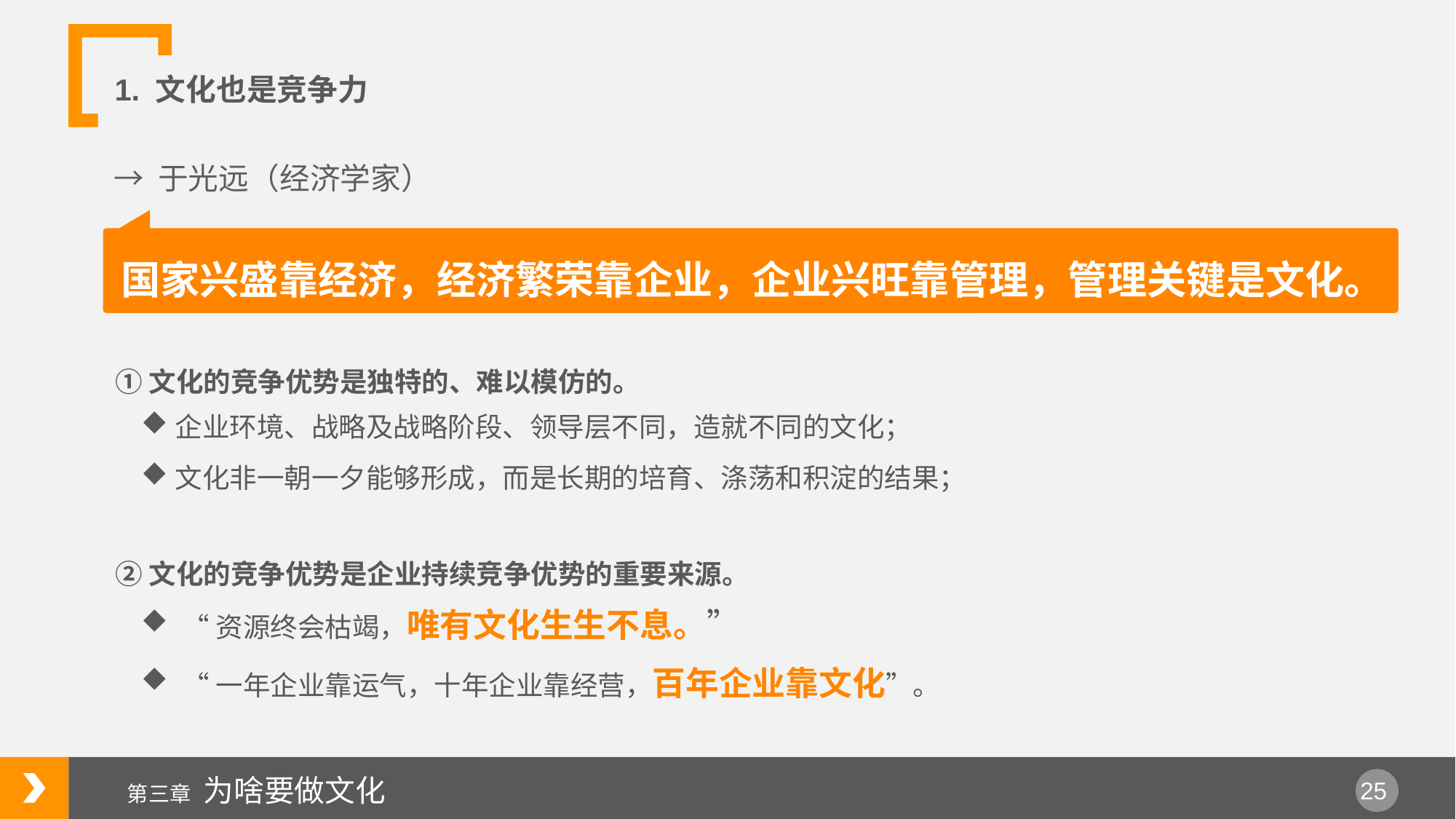

1. 文化也是竞争力
→ 于光远（经济学家）

国家兴盛靠经济，经济繁荣靠企业，企业兴旺靠管理，管理关键是文化。
①文化的竞争优势是独特的、难以模仿的。
企业环境、战略及战略阶段、领导层不同，造就不同的文化；
文化非一朝一夕能够形成，而是长期的培育、涤荡和积淀的结果；
②文化的竞争优势是企业持续竞争优势的重要来源。
“资源终会枯竭，唯有文化生生不息。”
“一年企业靠运气，十年企业靠经营，百年企业靠文化”。